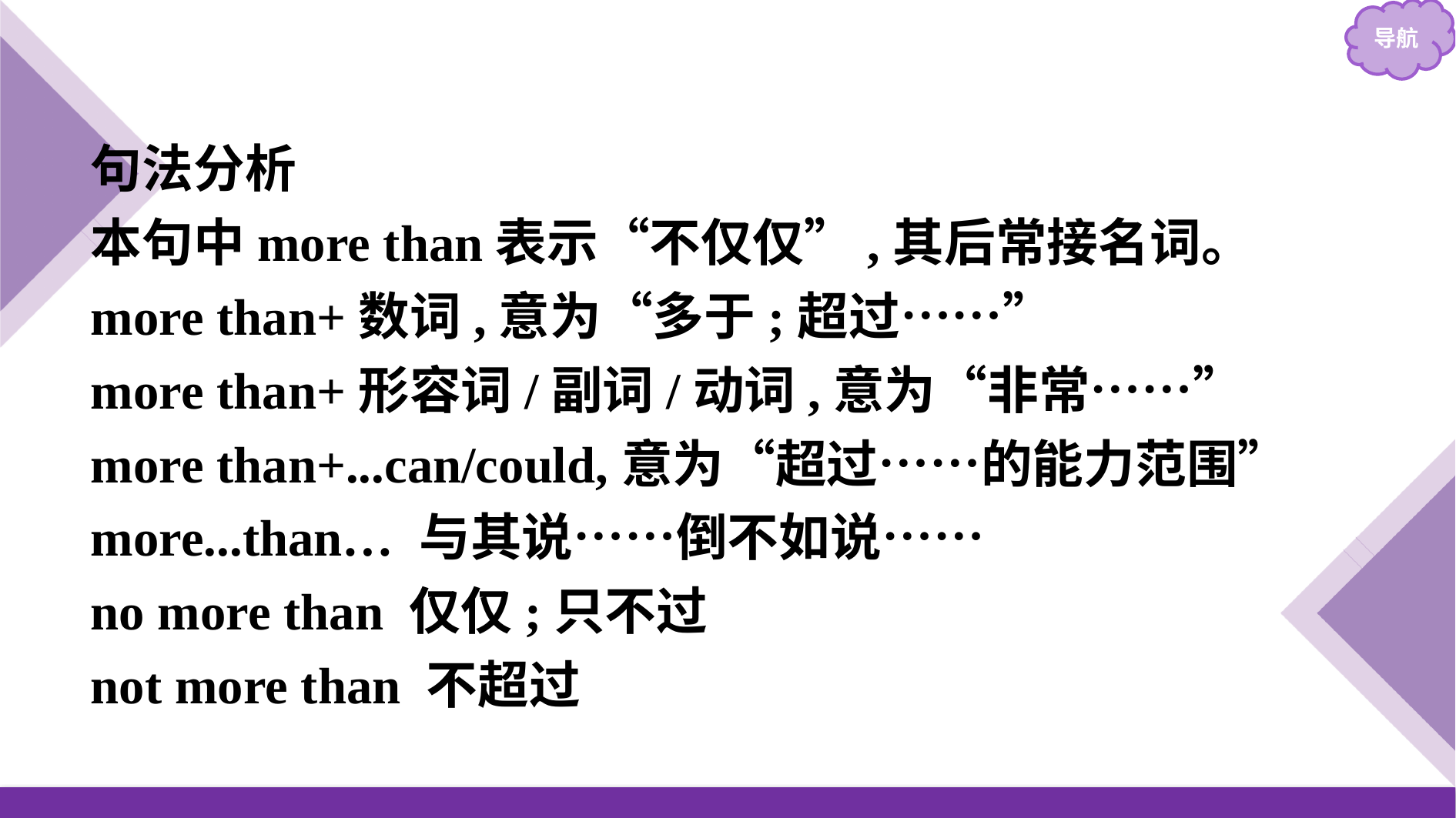

句法分析
本句中more than表示“不仅仅”,其后常接名词。
more than+数词,意为“多于;超过……”
more than+形容词/副词/动词,意为“非常……”
more than+...can/could,意为“超过……的能力范围”
more...than… 与其说……倒不如说……
no more than 仅仅;只不过
not more than 不超过